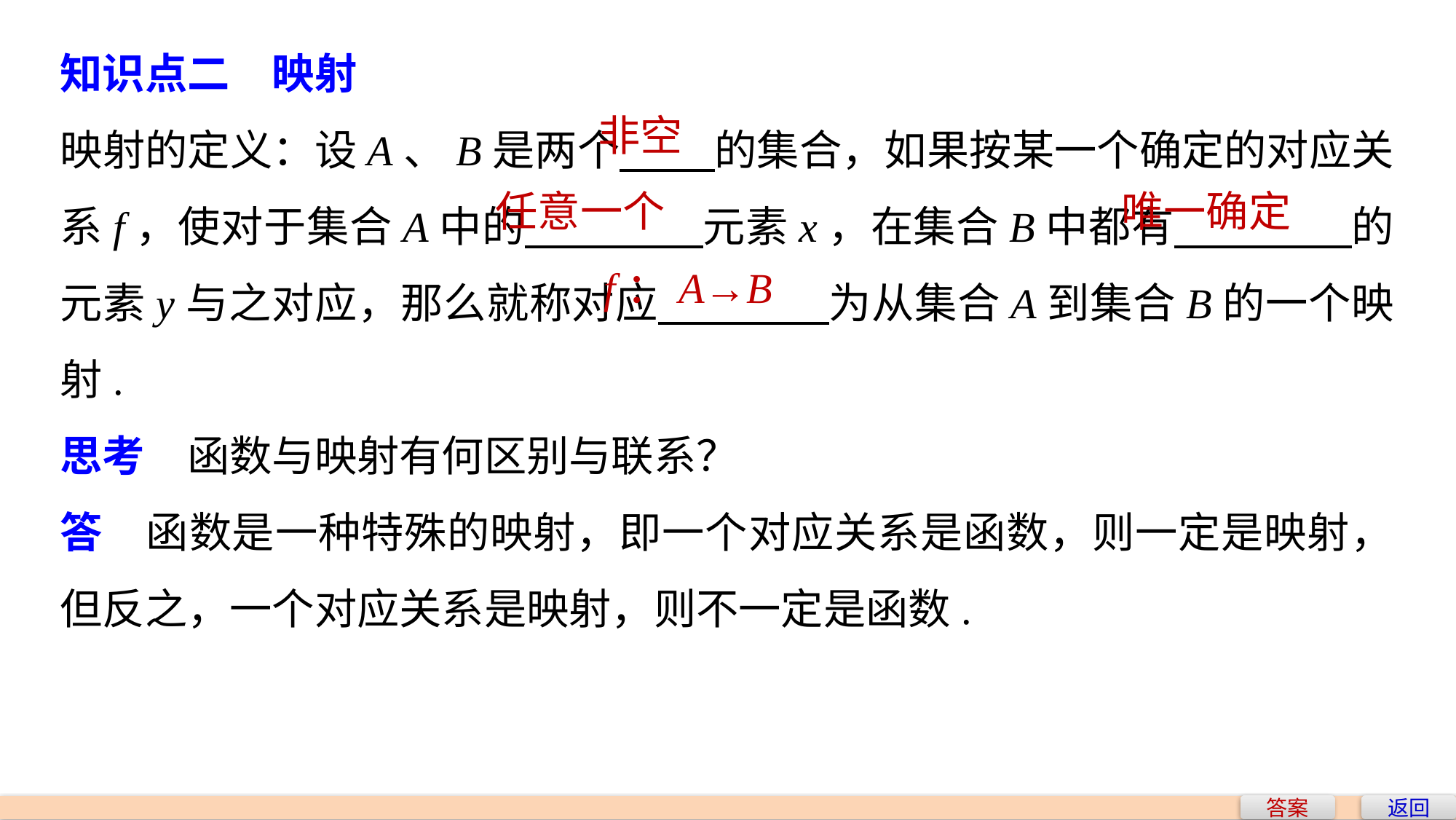

知识点二　映射
映射的定义：设A、B是两个          的集合，如果按某一个确定的对应关系f，使对于集合A中的                  元素x，在集合B中都有                  的元素y与之对应，那么就称对应                 为从集合A到集合B的一个映射.
思考　函数与映射有何区别与联系？
答　函数是一种特殊的映射，即一个对应关系是函数，则一定是映射，但反之，一个对应关系是映射，则不一定是函数.
非空
任意一个
唯一确定
f：A→B
答案
返回